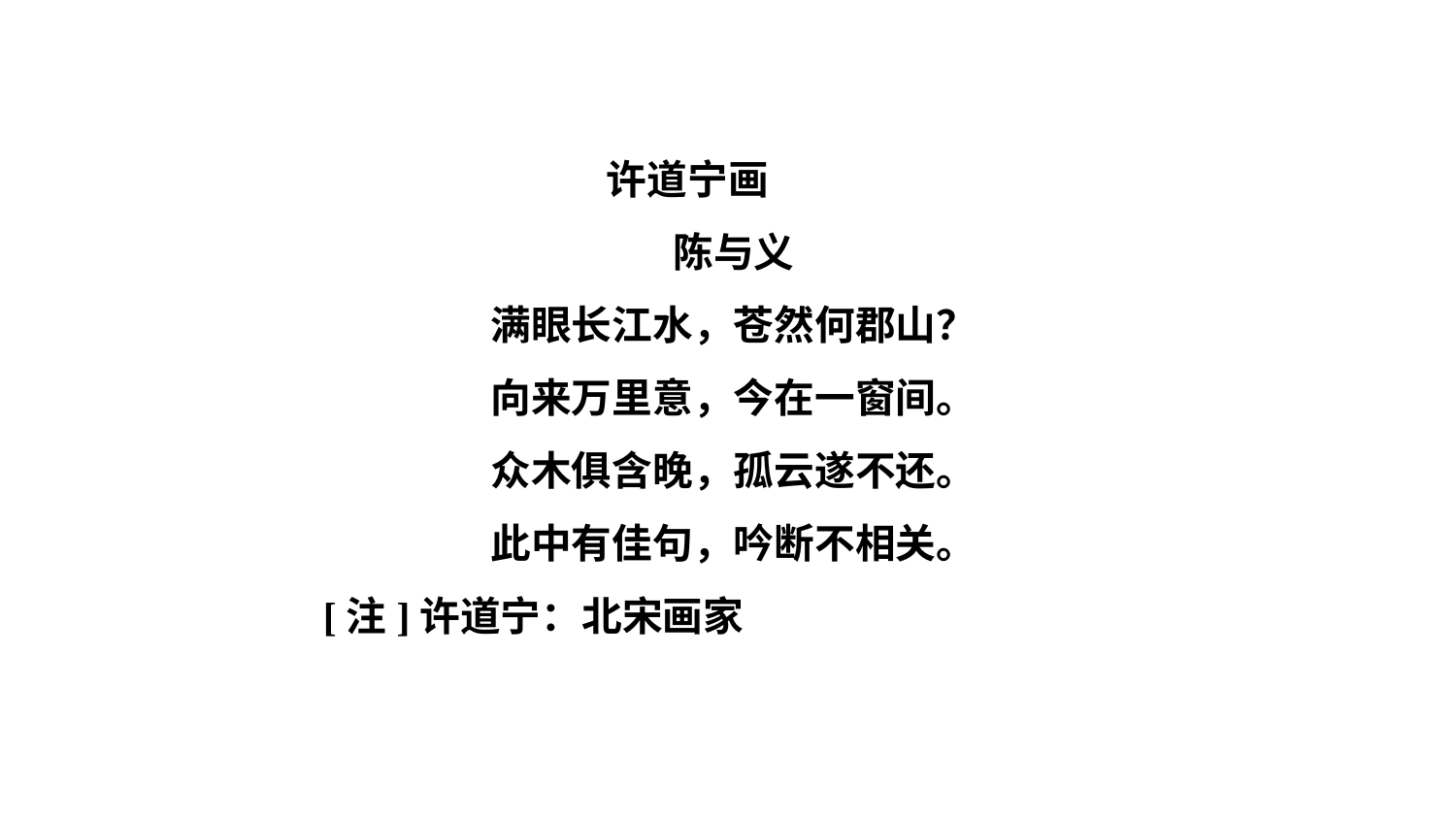

许道宁画
陈与义
满眼长江水，苍然何郡山？
向来万里意，今在一窗间。
众木俱含晚，孤云遂不还。
此中有佳句，吟断不相关。
     [注]许道宁：北宋画家